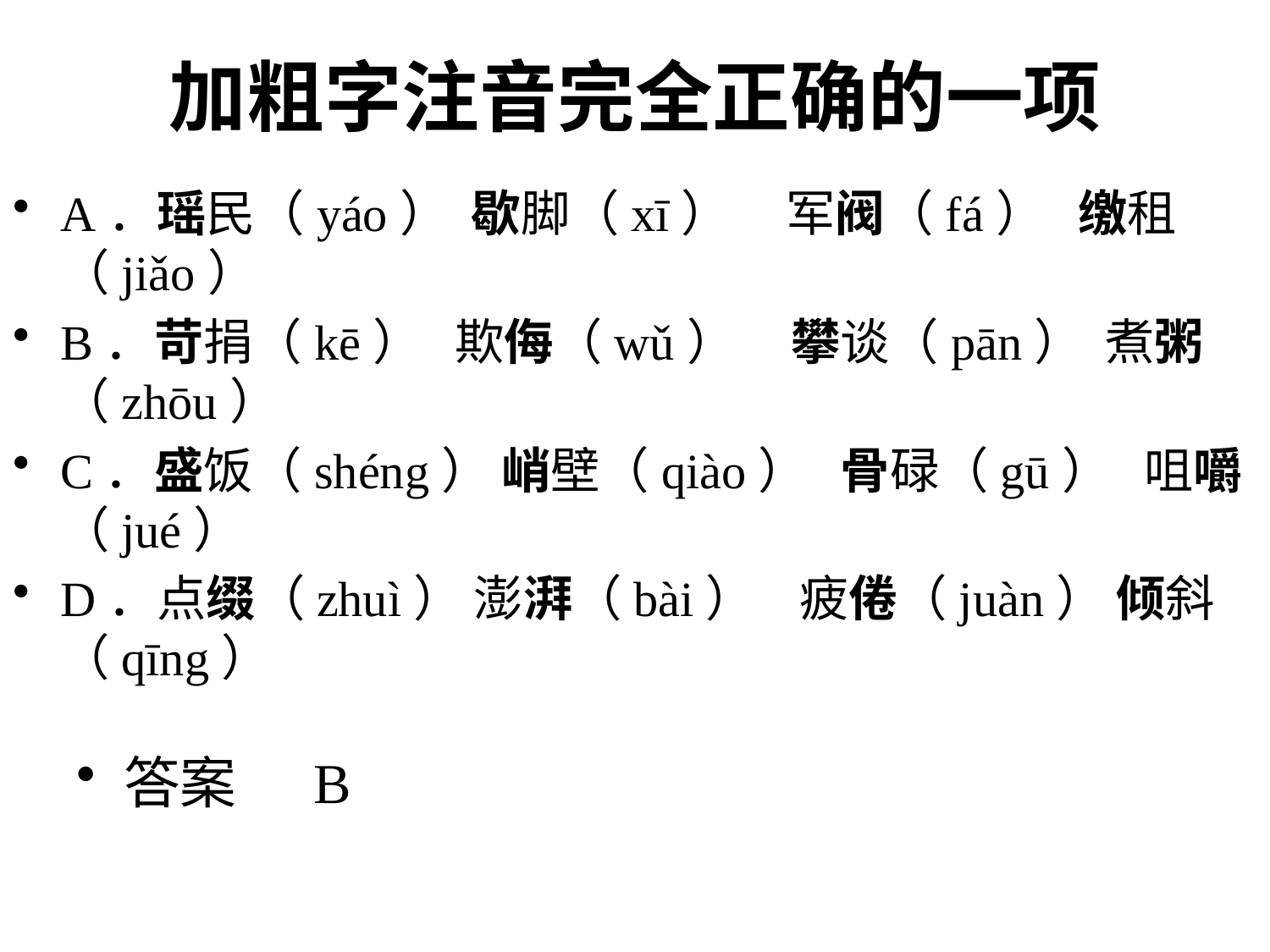

# 加粗字注音完全正确的一项
A．瑶民（yáo）  歇脚（xī）     军阀（fá）   缴租（jiǎo）
B．苛捐（kē）   欺侮（wǔ）     攀谈（pān）  煮粥（zhōu）
C．盛饭（shéng） 峭壁（qiào）   骨碌（gū）   咀嚼（jué）
D．点缀（zhuì） 澎湃（bài）    疲倦（juàn） 倾斜（qīng）
答案     B